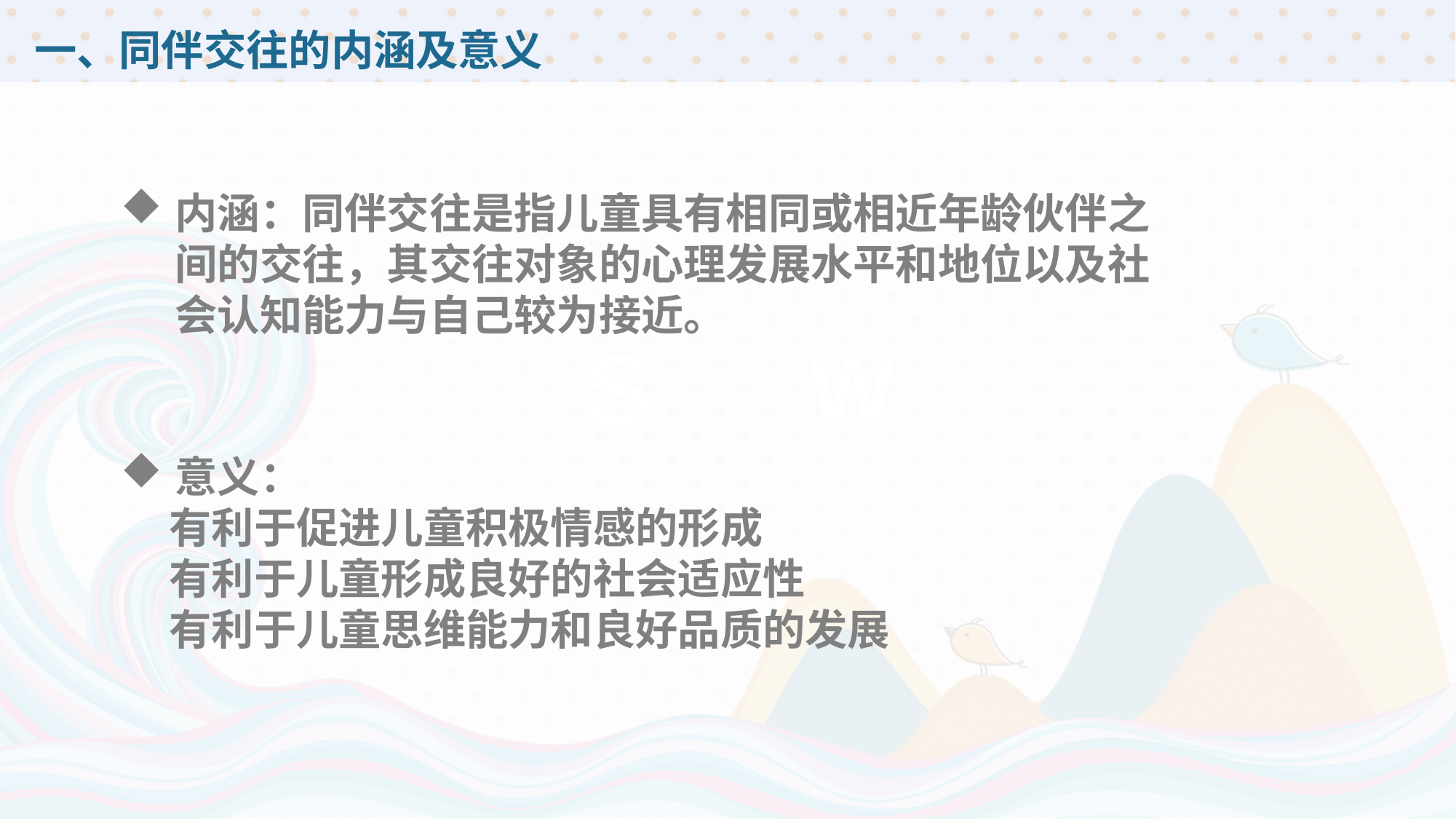

# 一、同伴交往的内涵及意义
内涵：同伴交往是指儿童具有相同或相近年龄伙伴之间的交往，其交往对象的心理发展水平和地位以及社会认知能力与自己较为接近。
S
W
意义：
    有利于促进儿童积极情感的形成
    有利于儿童形成良好的社会适应性
    有利于儿童思维能力和良好品质的发展